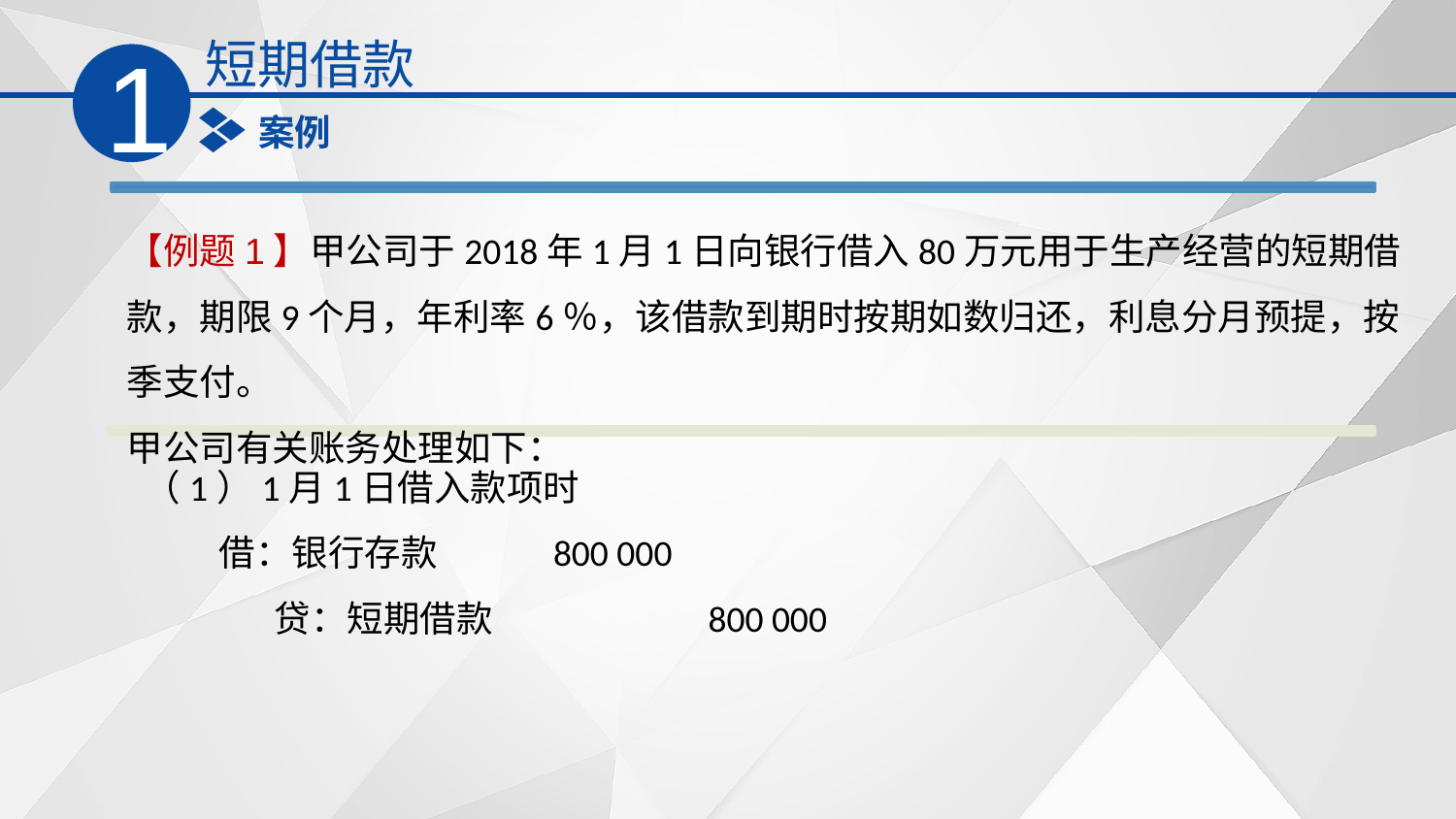

短期借款
1

案例

【例题1】甲公司于2018年1月1日向银行借入80万元用于生产经营的短期借款，期限9个月，年利率6％，该借款到期时按期如数归还，利息分月预提，按季支付。
甲公司有关账务处理如下：

（1）1月1日借入款项时
        借：银行存款             800 000
　　       贷：短期借款                         800 000